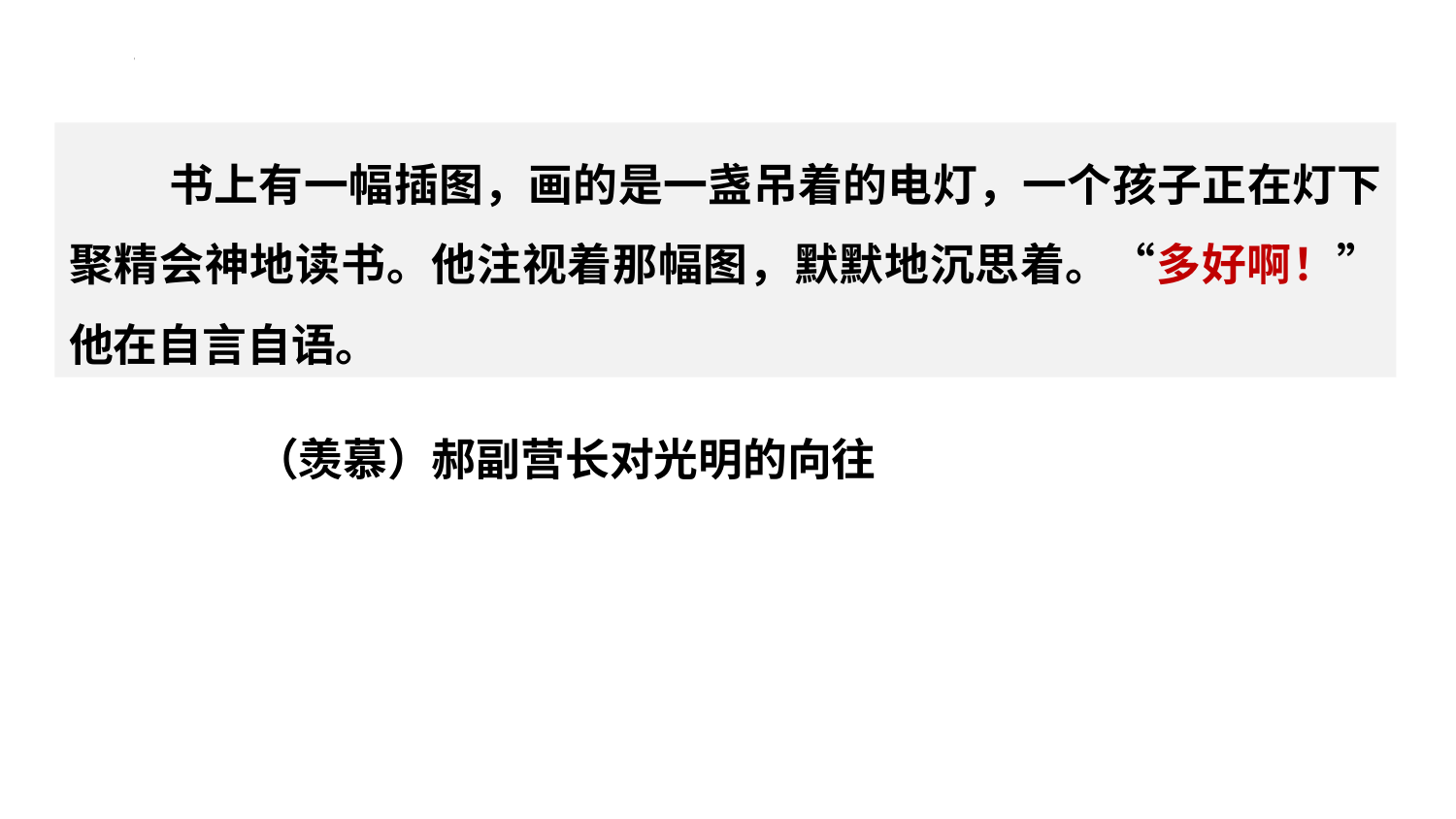

品读释疑
书上有一幅插图，画的是一盏吊着的电灯，一个孩子正在灯下聚精会神地读书。他注视着那幅图，默默地沉思着。“多好啊！”他在自言自语。
（羡慕）郝副营长对光明的向往